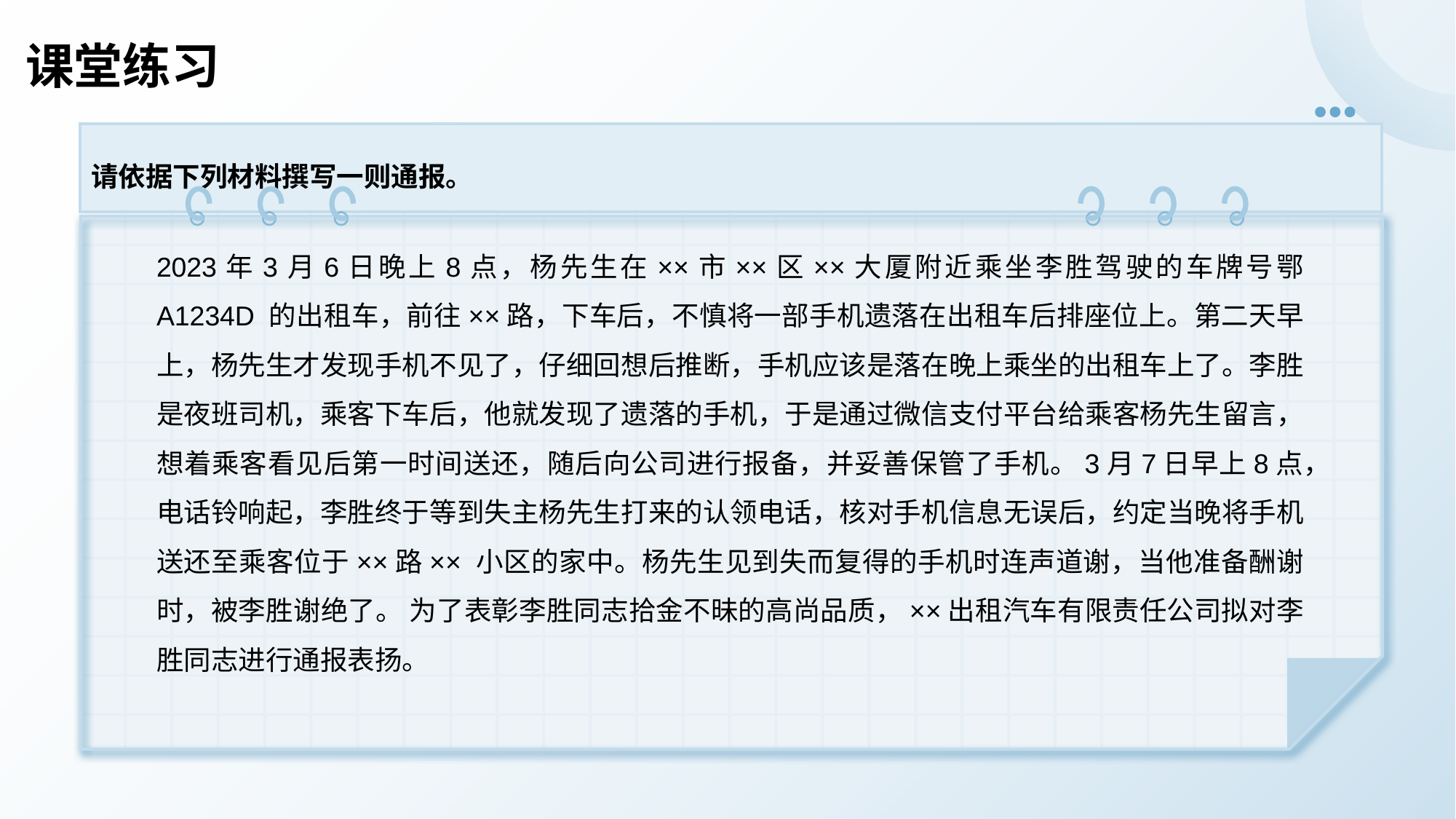

# 课堂练习
请依据下列材料撰写一则通报。

2023年3月6日晚上8点，杨先生在××市××区××大厦附近乘坐李胜驾驶的车牌号鄂 A1234D 的出租车，前往××路，下车后，不慎将一部手机遗落在出租车后排座位上。第二天早上，杨先生才发现手机不见了，仔细回想后推断，手机应该是落在晚上乘坐的出租车上了。李胜是夜班司机，乘客下车后，他就发现了遗落的手机，于是通过微信支付平台给乘客杨先生留言，想着乘客看见后第一时间送还，随后向公司进行报备，并妥善保管了手机。3月7日早上8点，电话铃响起，李胜终于等到失主杨先生打来的认领电话，核对手机信息无误后，约定当晚将手机送还至乘客位于××路×× 小区的家中。杨先生见到失而复得的手机时连声道谢，当他准备酬谢时，被李胜谢绝了。 为了表彰李胜同志拾金不昧的高尚品质，××出租汽车有限责任公司拟对李胜同志进行通报表扬。